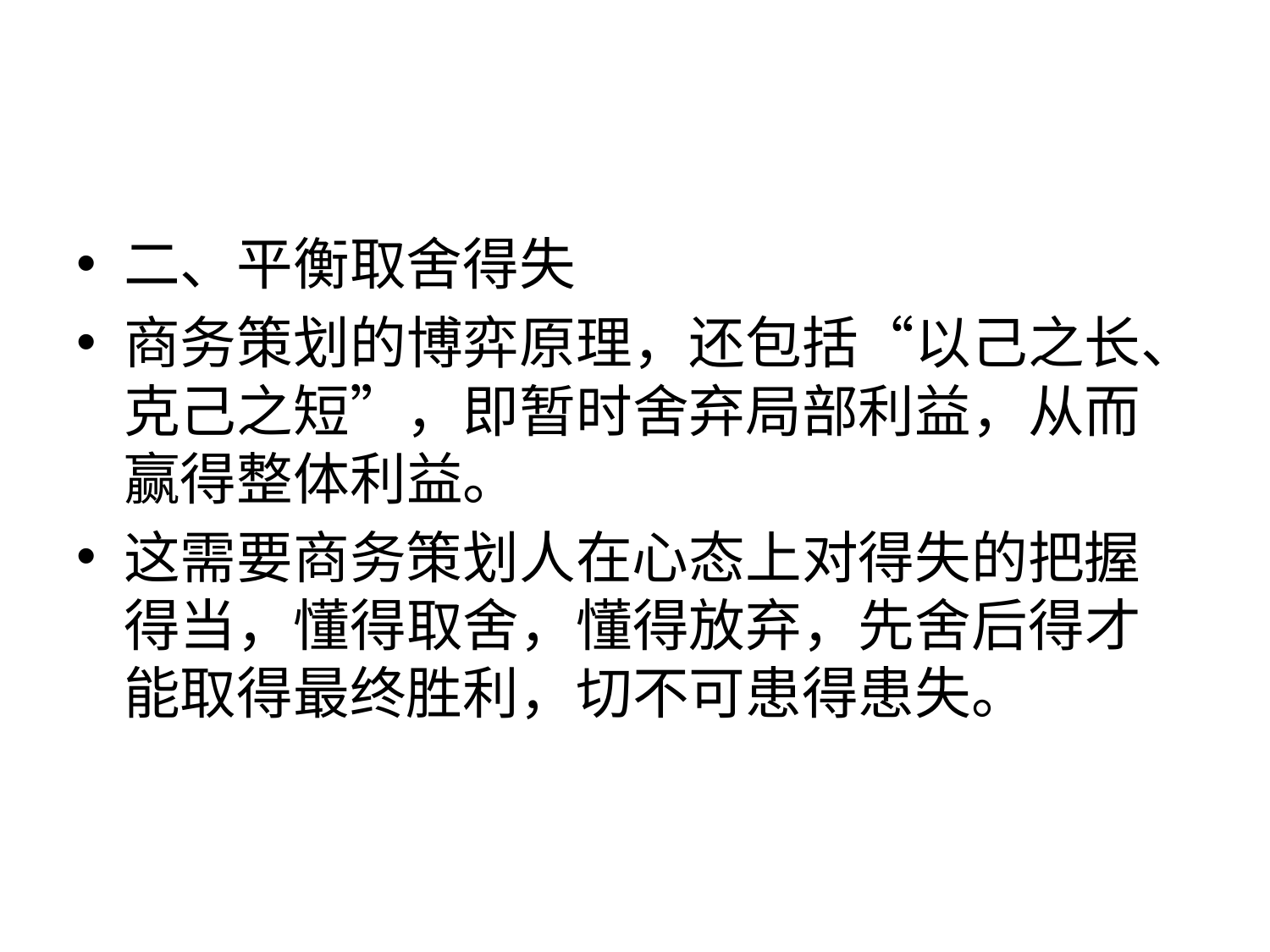

#
二、平衡取舍得失
商务策划的博弈原理，还包括“以己之长、克己之短”，即暂时舍弃局部利益，从而赢得整体利益。
这需要商务策划人在心态上对得失的把握得当，懂得取舍，懂得放弃，先舍后得才能取得最终胜利，切不可患得患失。